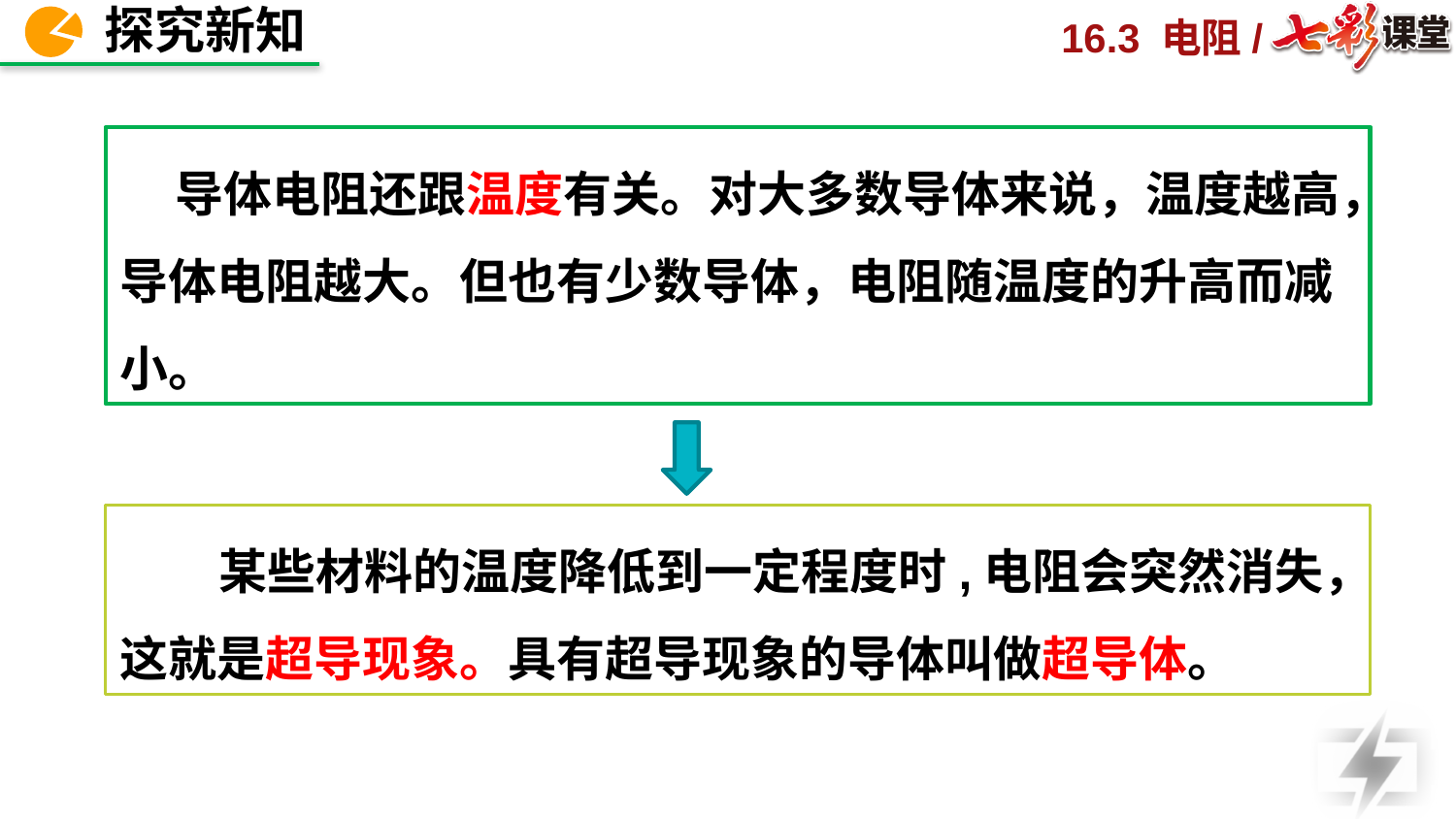

导体电阻还跟温度有关。对大多数导体来说，温度越高，导体电阻越大。但也有少数导体，电阻随温度的升高而减小。

        某些材料的温度降低到一定程度时,电阻会突然消失，这就是超导现象。具有超导现象的导体叫做超导体。